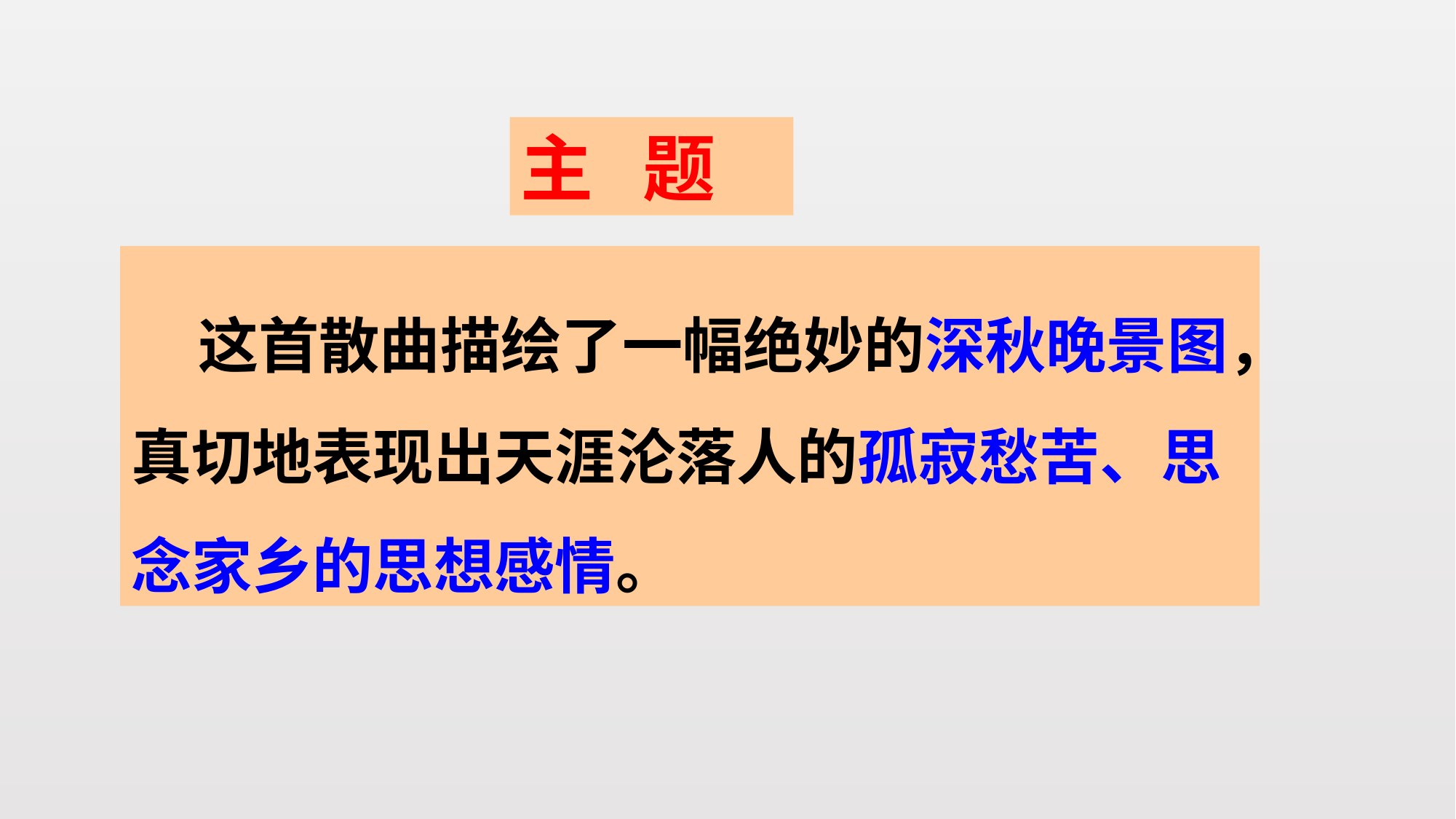

主   题
   这首散曲描绘了一幅绝妙的深秋晚景图，真切地表现出天涯沦落人的孤寂愁苦、思念家乡的思想感情。